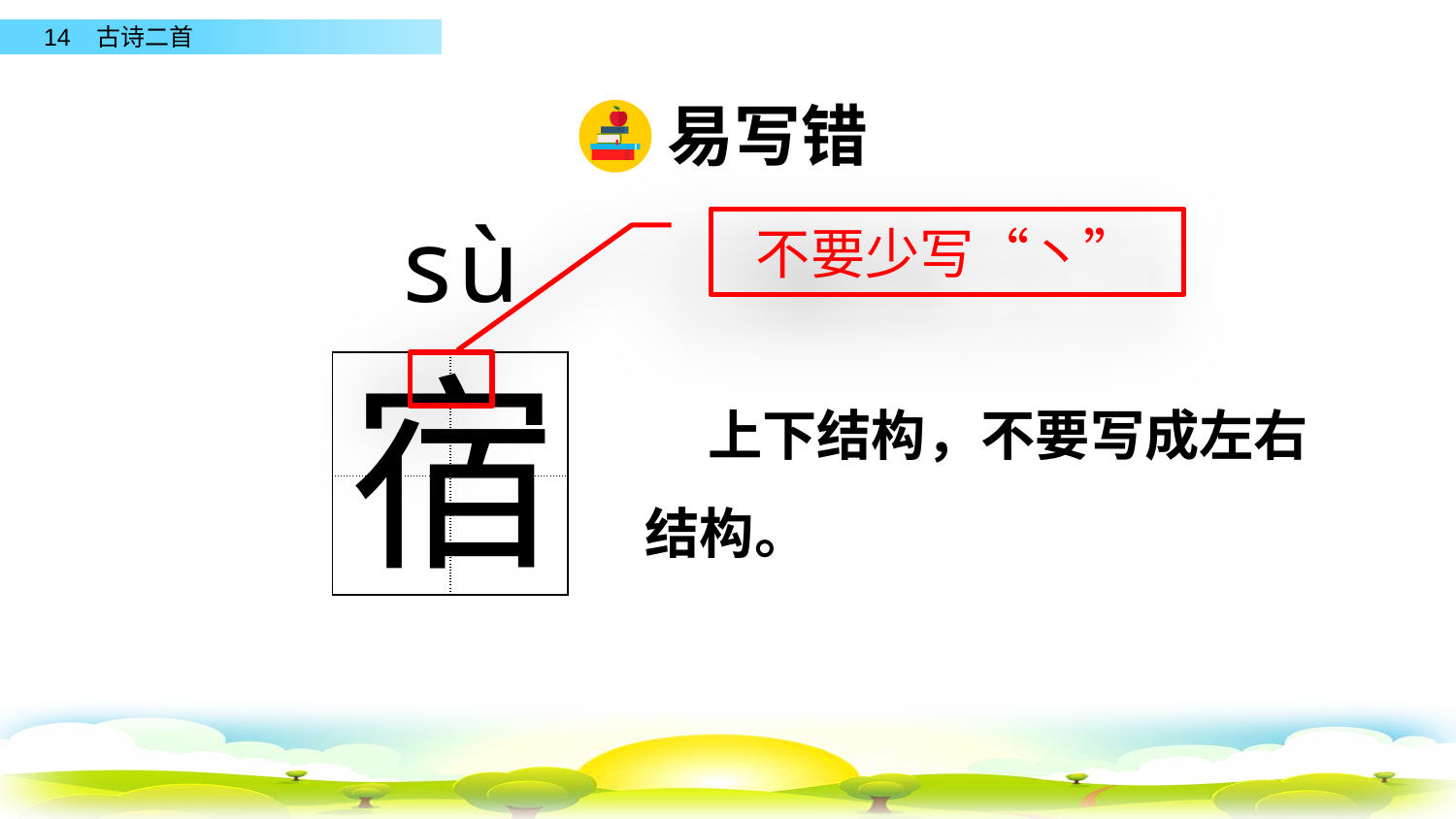

易写错

sù
不要少写“丶”
宿
|  |  |
| --- | --- |
|  |  |

    上下结构，不要写成左右结构。